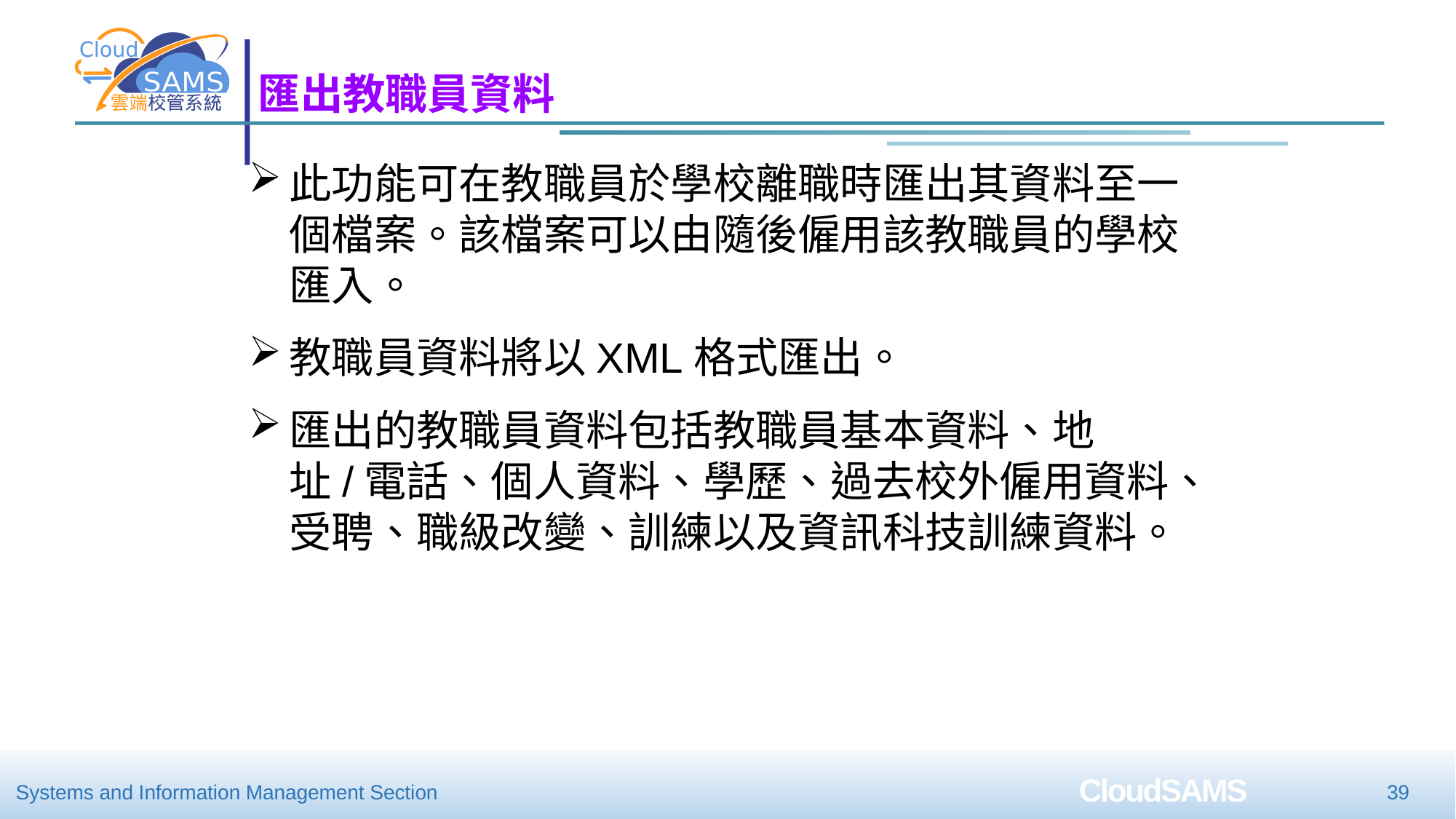

# 匯出教職員資料
此功能可在教職員於學校離職時匯出其資料至一個檔案。該檔案可以由隨後僱用該教職員的學校匯入。
教職員資料將以XML格式匯出。
匯出的教職員資料包括教職員基本資料、地址/電話、個人資料、學歷、過去校外僱用資料、受聘、職級改變、訓練以及資訊科技訓練資料。
39